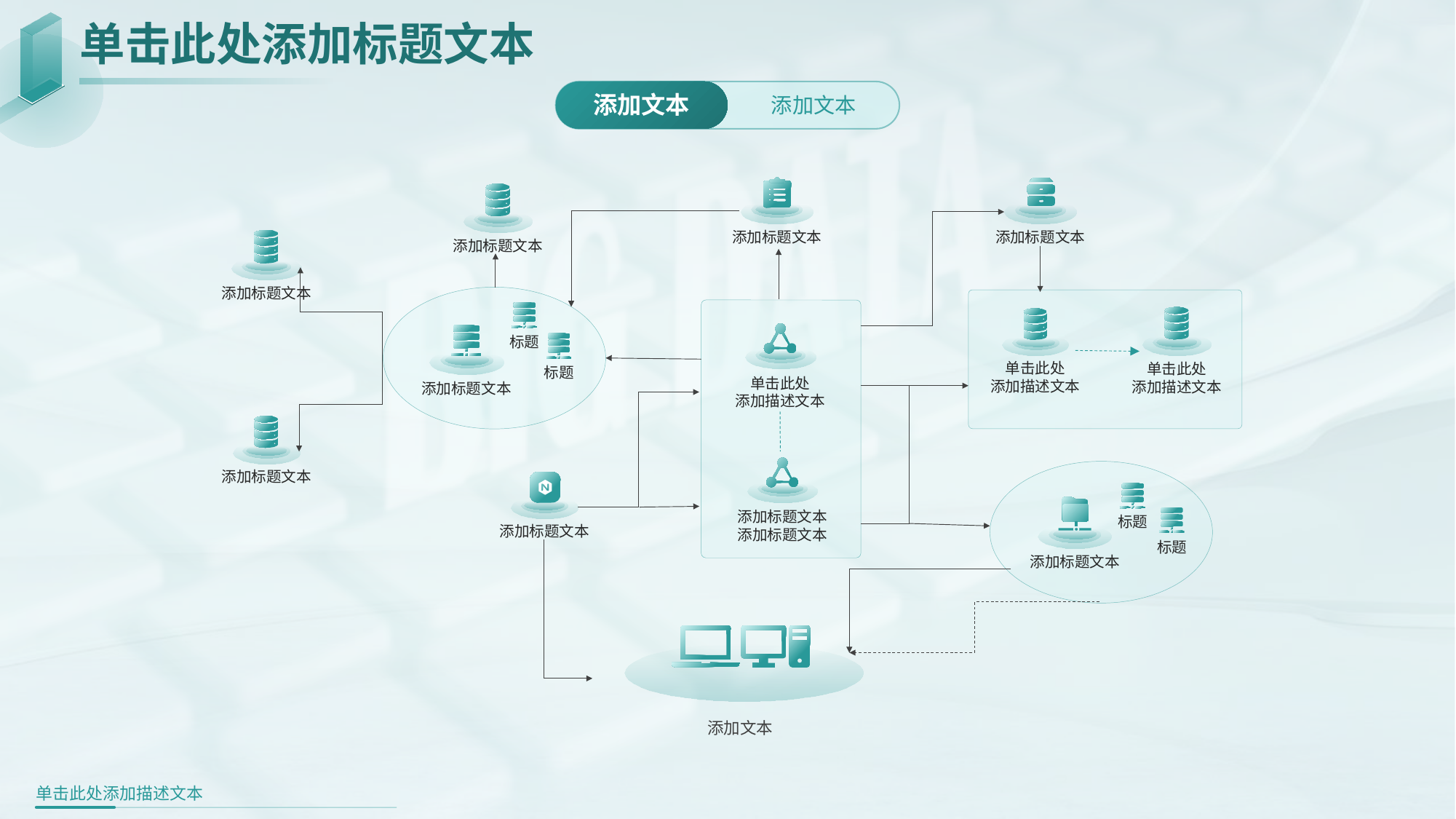

单击此处添加标题文本

添加文本
添加文本

添加标题文本

添加标题文本

添加标题文本

添加标题文本

标题

添加标题文本

标题

单击此处
添加描述文本

单击此处
添加描述文本

单击此处
添加描述文本

添加标题文本

添加标题文本
添加标题文本

标题

添加标题文本

标题

添加标题文本

添加文本